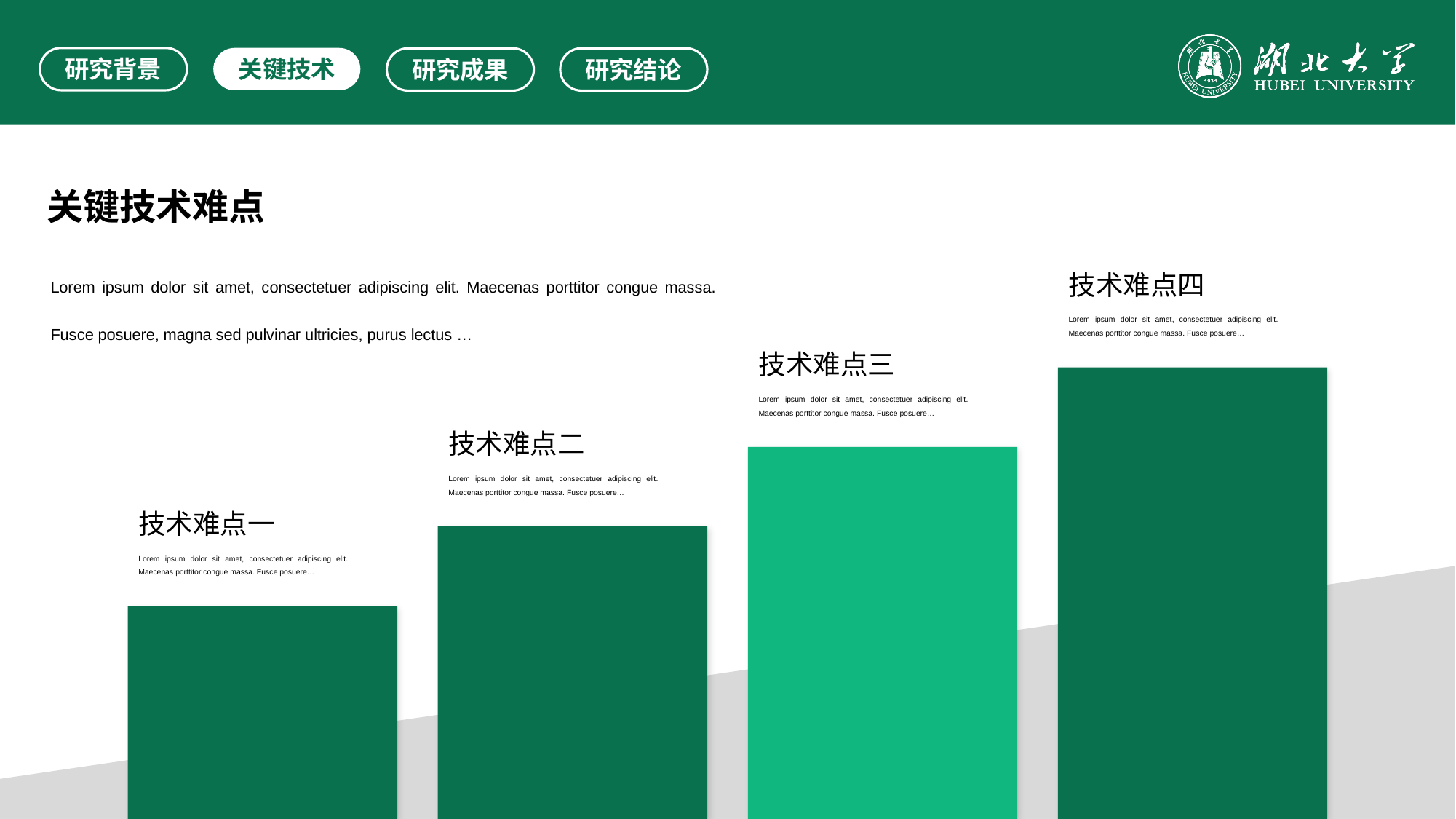

研究背景

关键技术

研究成果

研究结论
关键技术难点
Lorem ipsum dolor sit amet, consectetuer adipiscing elit. Maecenas porttitor congue massa. Fusce posuere, magna sed pulvinar ultricies, purus lectus …
技术难点四
Lorem ipsum dolor sit amet, consectetuer adipiscing elit. Maecenas porttitor congue massa. Fusce posuere…
技术难点三
Lorem ipsum dolor sit amet, consectetuer adipiscing elit. Maecenas porttitor congue massa. Fusce posuere…

技术难点二
Lorem ipsum dolor sit amet, consectetuer adipiscing elit. Maecenas porttitor congue massa. Fusce posuere…

技术难点一
Lorem ipsum dolor sit amet, consectetuer adipiscing elit. Maecenas porttitor congue massa. Fusce posuere…